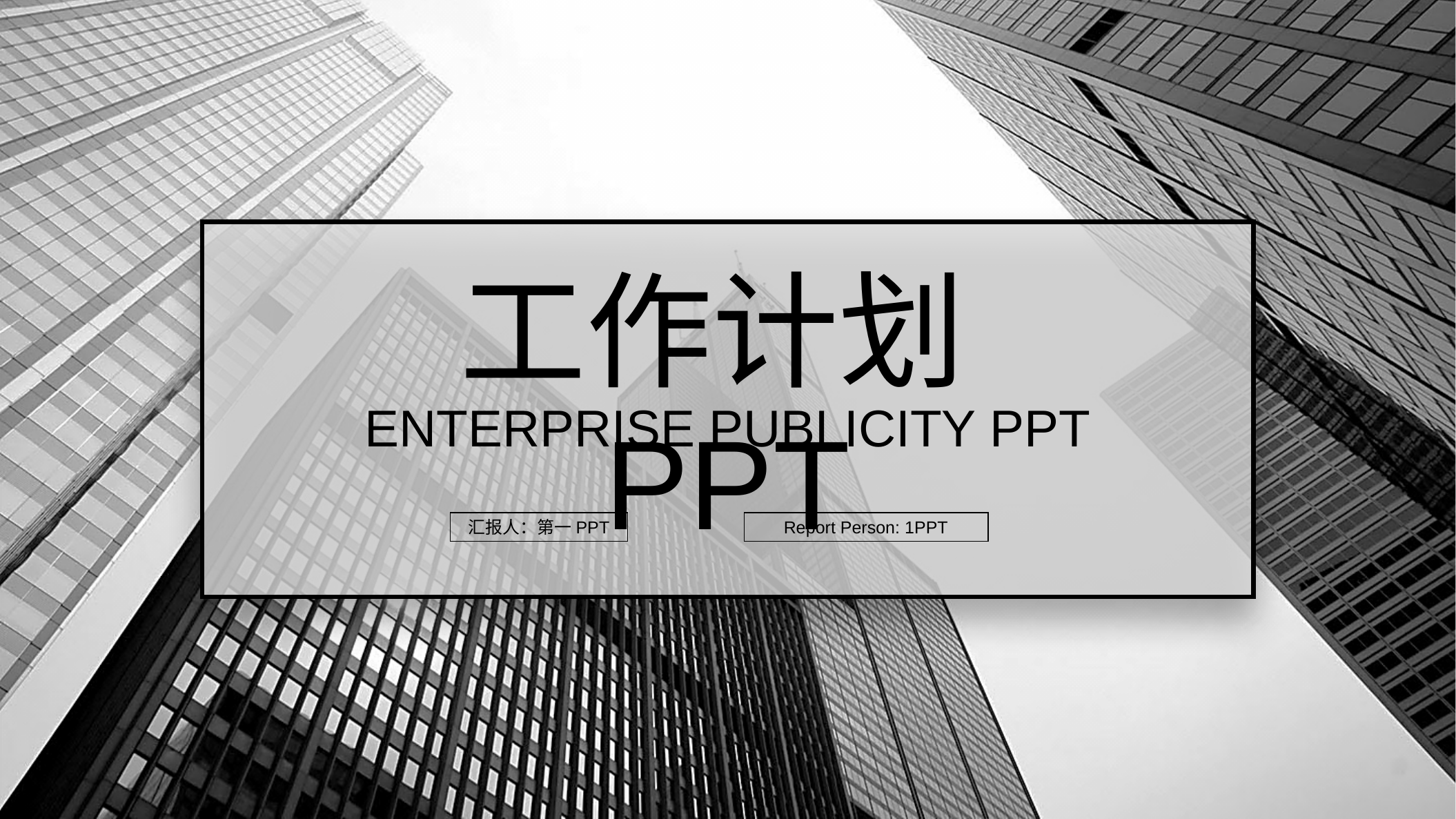

工作计划PPT
ENTERPRISE PUBLICITY PPT
汇报人：第一PPT
Report Person: 1PPT